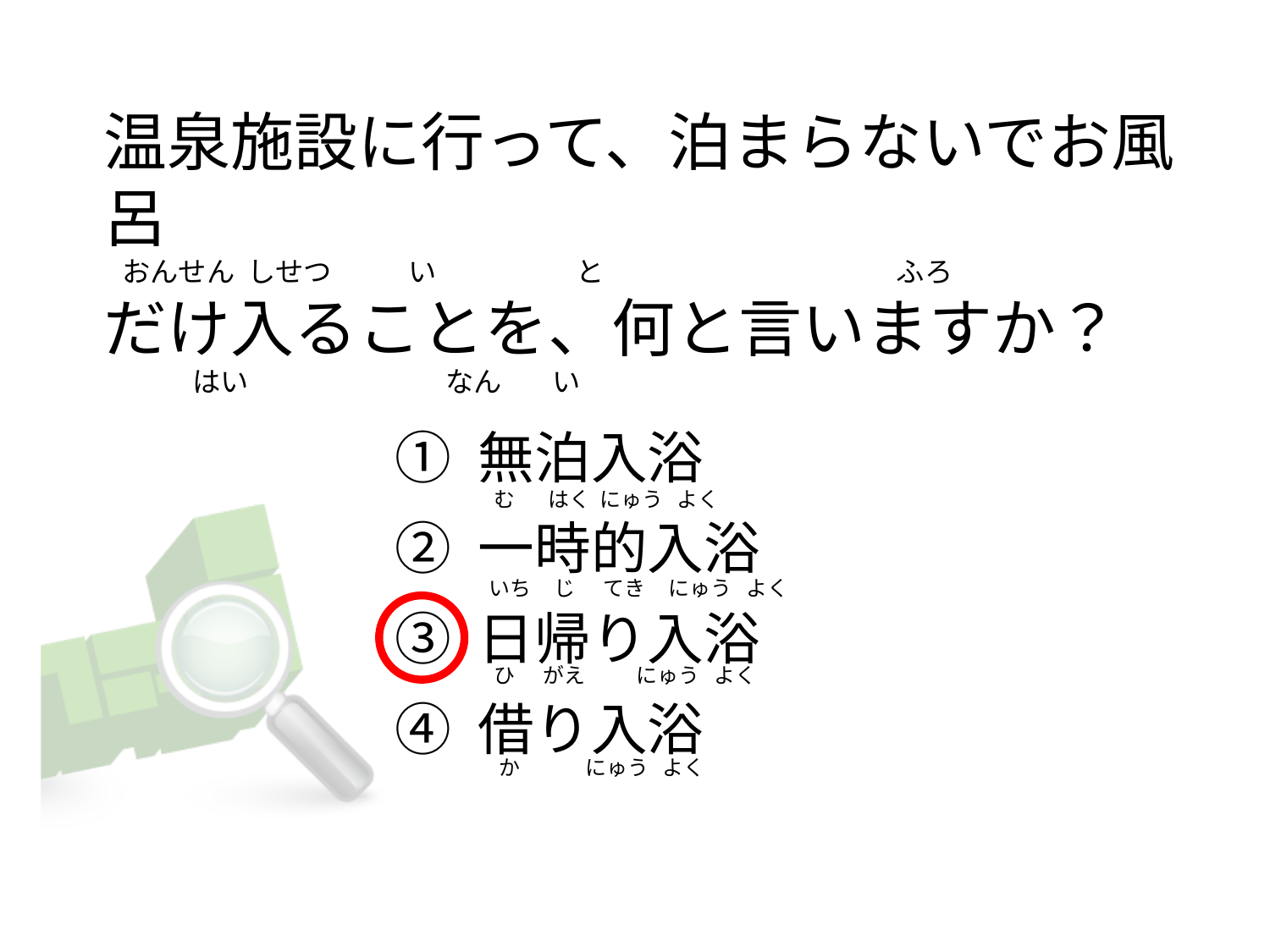

# 温泉施設に行って、泊まらないでお風呂   おんせん  しせつ            い                      と                                              ふろ だけ入ることを、何と言いますか？               はい                               なん        い
① 無泊入浴
② 一時的入浴
③ 日帰り入浴
④ 借り入浴
  む       はく  にゅう   よく
  いち     じ      てき     にゅう   よく

   ひ      がえ           にゅう   よく
   か              にゅう   よく